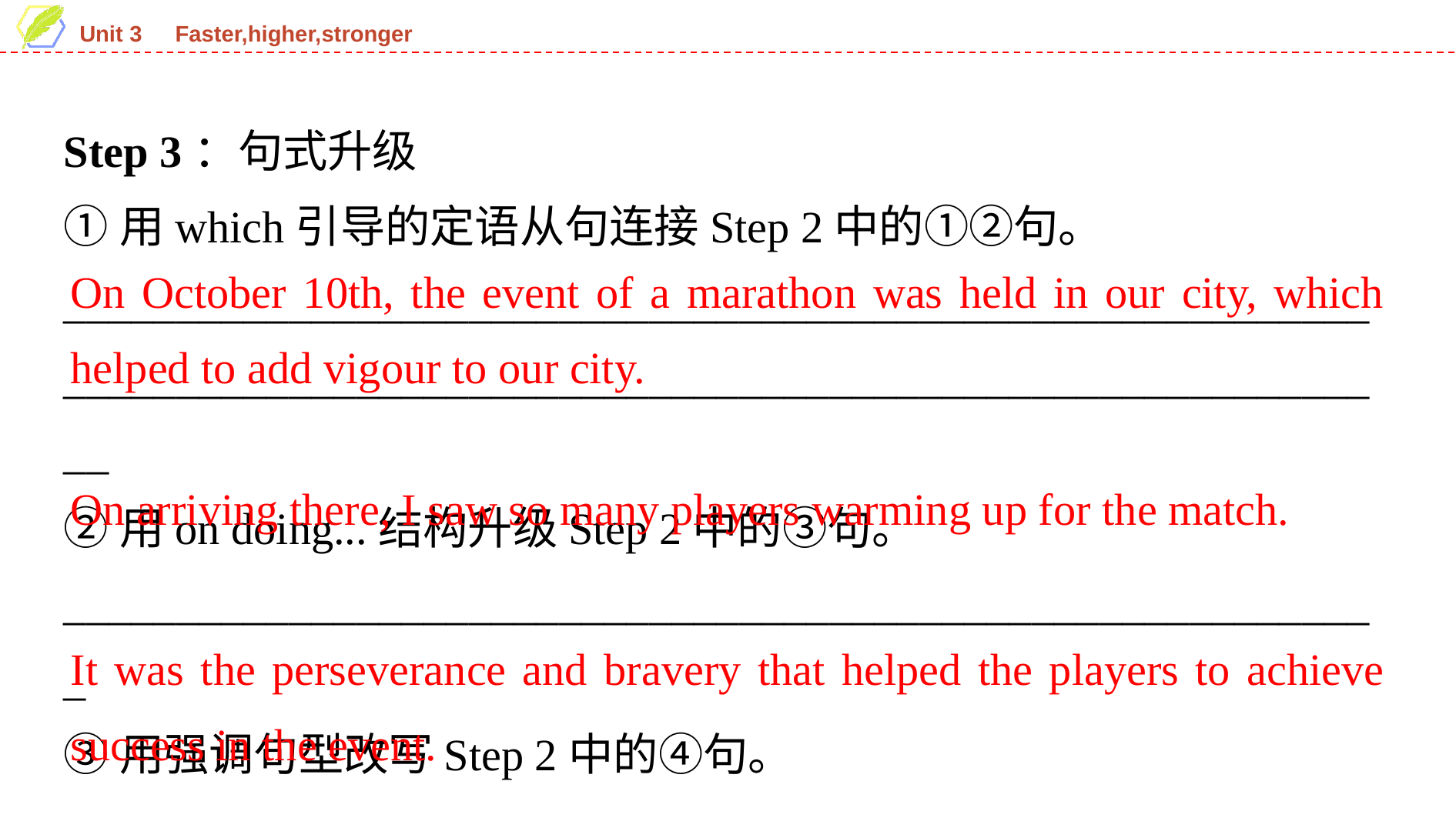

Step 3：句式升级
①用which引导的定语从句连接Step 2中的①②句。
______________________________________________________________________________________________________________________
②用on doing...结构升级Step 2中的③句。
___________________________________________________________
③用强调句型改写Step 2中的④句。
______________________________________________________________________________________________________________________
On October 10th, the event of a marathon was held in our city, which helped to add vigour to our city.
On arriving there, I saw so many players warming up for the match.
It was the perseverance and bravery that helped the players to achieve success in the event.